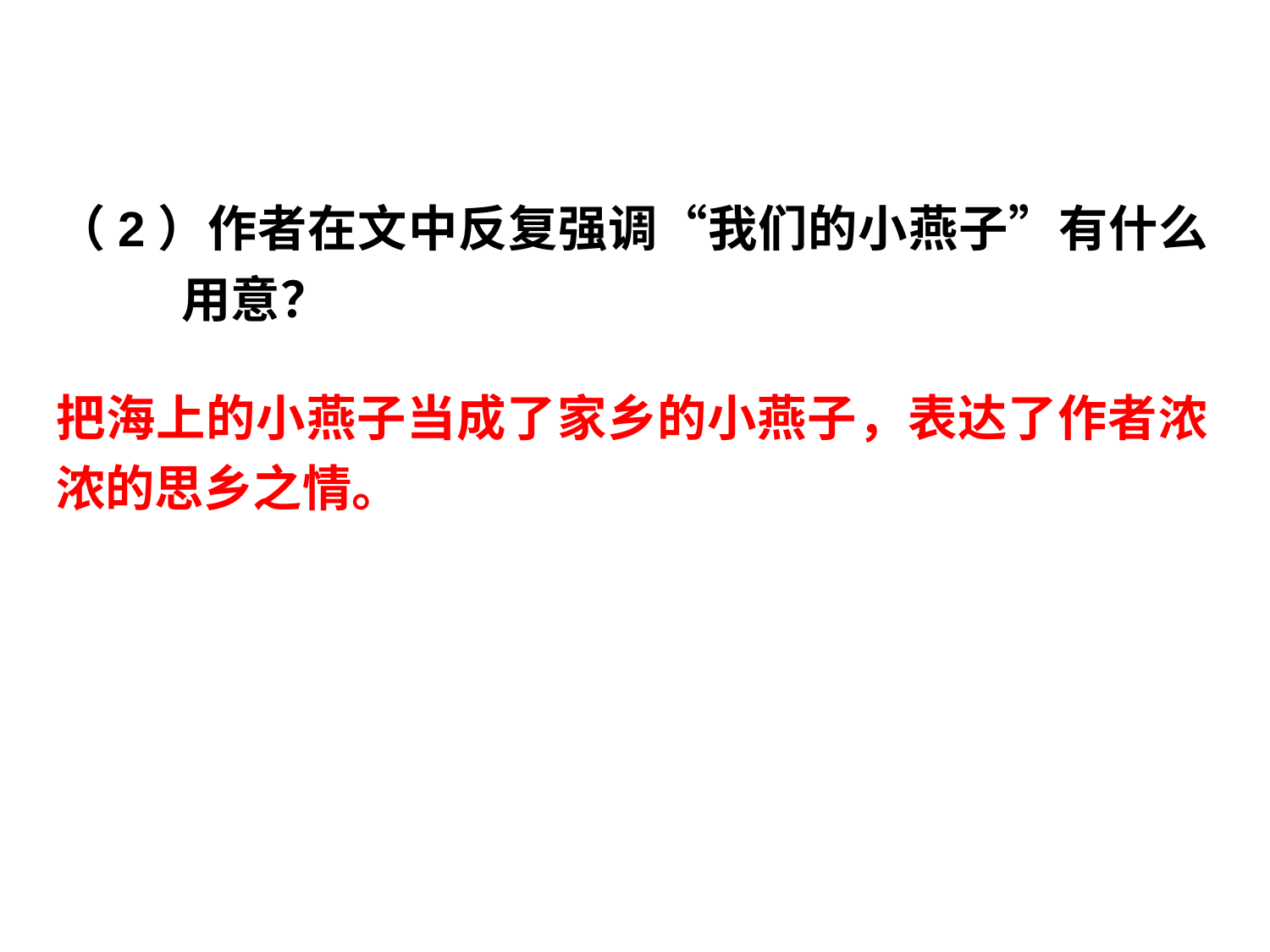

（2）作者在文中反复强调“我们的小燕子”有什么用意？
把海上的小燕子当成了家乡的小燕子，表达了作者浓浓的思乡之情。